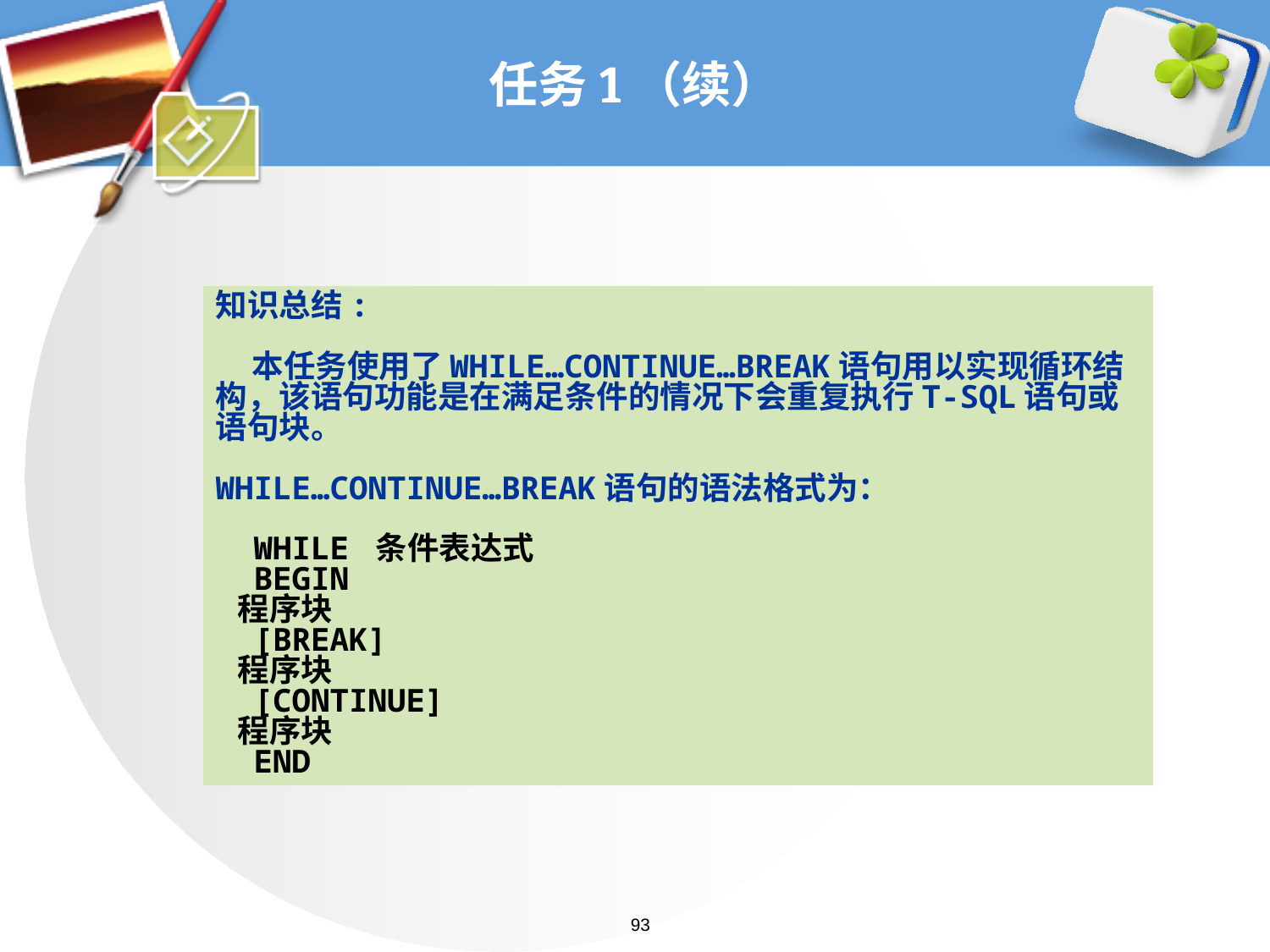

# 任务1（续）
知识总结:

    本任务使用了WHILE…CONTINUE…BREAK语句用以实现循环结构，该语句功能是在满足条件的情况下会重复执行T-SQL语句或语句块。

WHILE…CONTINUE…BREAK语句的语法格式为：

  WHILE 条件表达式
  BEGIN
  程序块
  [BREAK]
  程序块
  [CONTINUE]
  程序块
  END
93